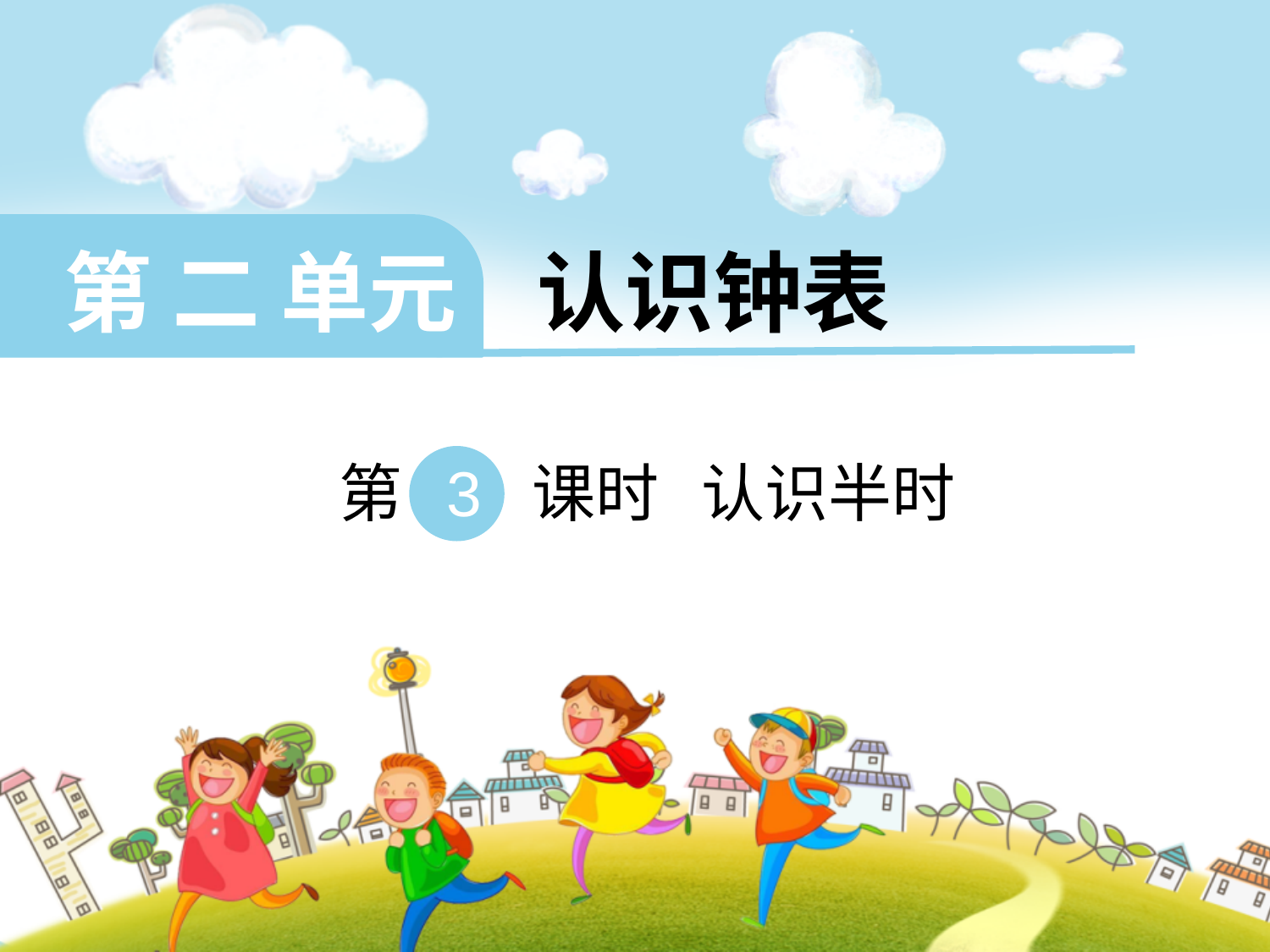

第 二 单元    认识钟表

  第  3  课时   认识半时